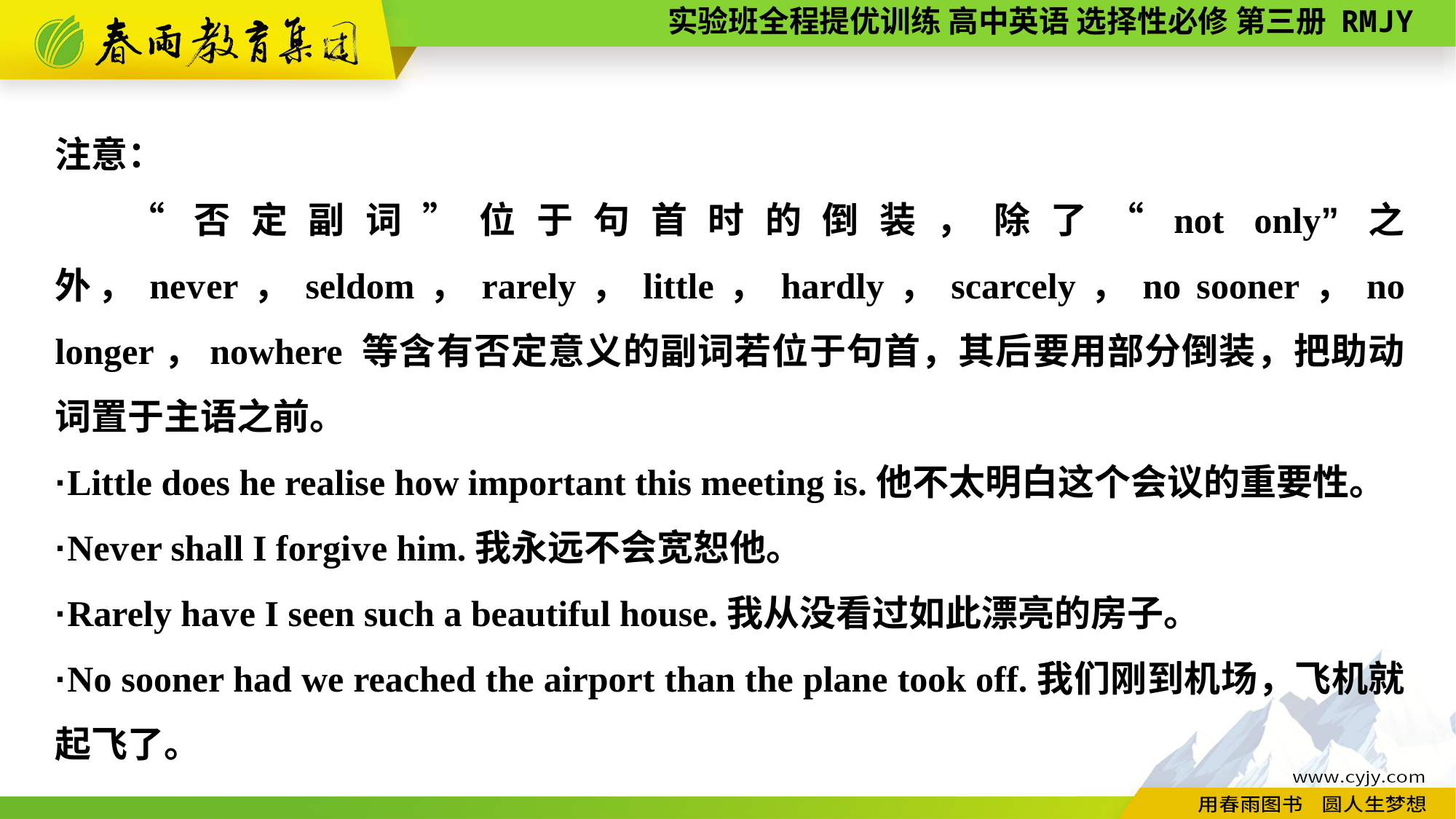

注意：
“否定副词”位于句首时的倒装，除了“not only”之外，never，seldom，rarely，little，hardly，scarcely，no sooner，no longer，nowhere 等含有否定意义的副词若位于句首，其后要用部分倒装，把助动词置于主语之前。
·Little does he realise how important this meeting is.他不太明白这个会议的重要性。
·Never shall I forgive him.我永远不会宽恕他。
·Rarely have I seen such a beautiful house.我从没看过如此漂亮的房子。
·No sooner had we reached the airport than the plane took off.我们刚到机场，飞机就起飞了。